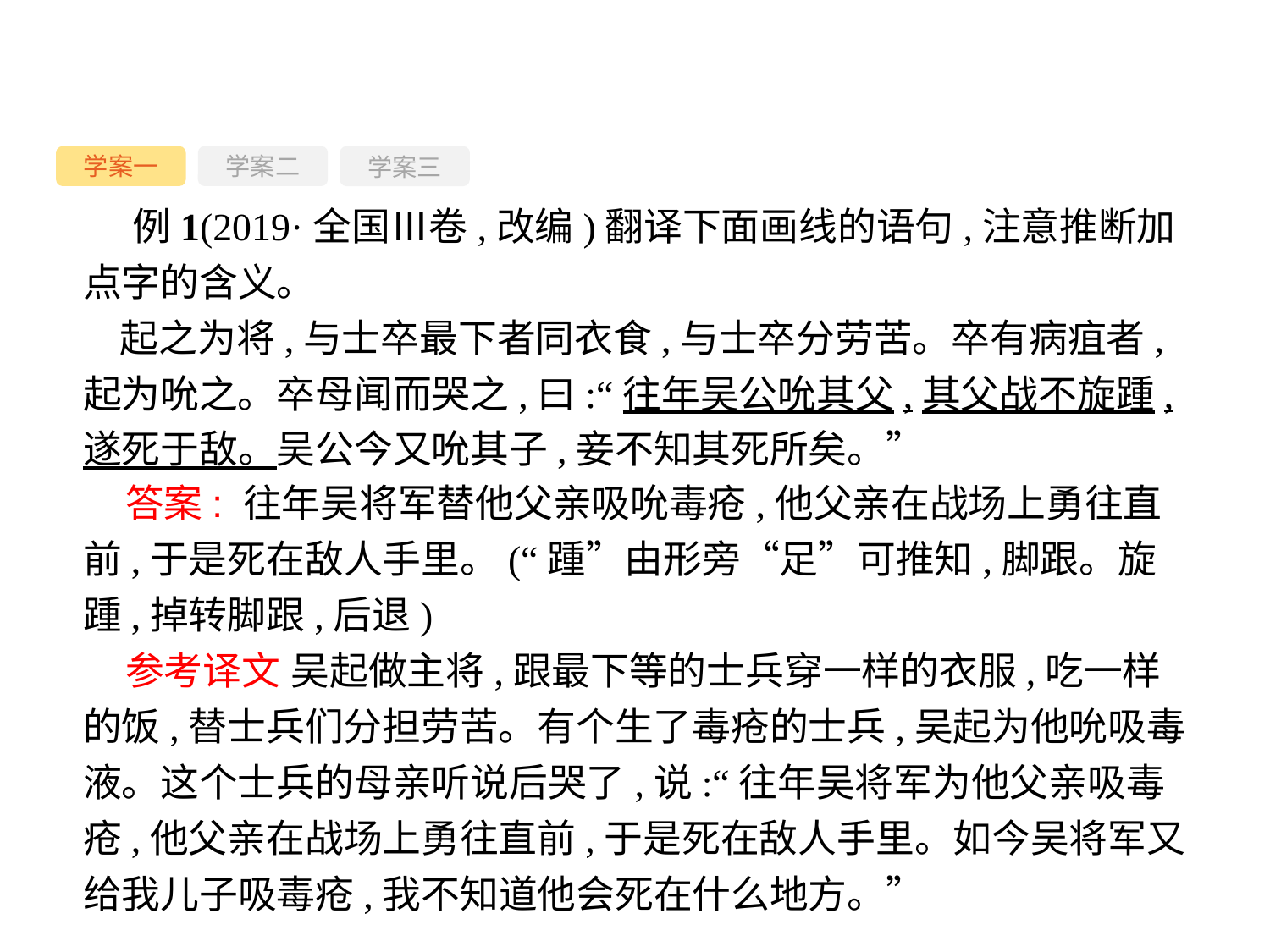

学案一
学案三
学案二
例1(2019·全国Ⅲ卷,改编)翻译下面画线的语句,注意推断加点字的含义。
起之为将,与士卒最下者同衣食,与士卒分劳苦。卒有病疽者,起为吮之。卒母闻而哭之,曰:“往年吴公吮其父,其父战不旋踵,遂死于敌。吴公今又吮其子,妾不知其死所矣。”
答案: 往年吴将军替他父亲吸吮毒疮,他父亲在战场上勇往直前,于是死在敌人手里。(“踵”由形旁“足”可推知,脚跟。旋踵,掉转脚跟,后退)
参考译文 吴起做主将,跟最下等的士兵穿一样的衣服,吃一样的饭,替士兵们分担劳苦。有个生了毒疮的士兵,吴起为他吮吸毒液。这个士兵的母亲听说后哭了,说:“往年吴将军为他父亲吸毒疮,他父亲在战场上勇往直前,于是死在敌人手里。如今吴将军又给我儿子吸毒疮,我不知道他会死在什么地方。”
-57-